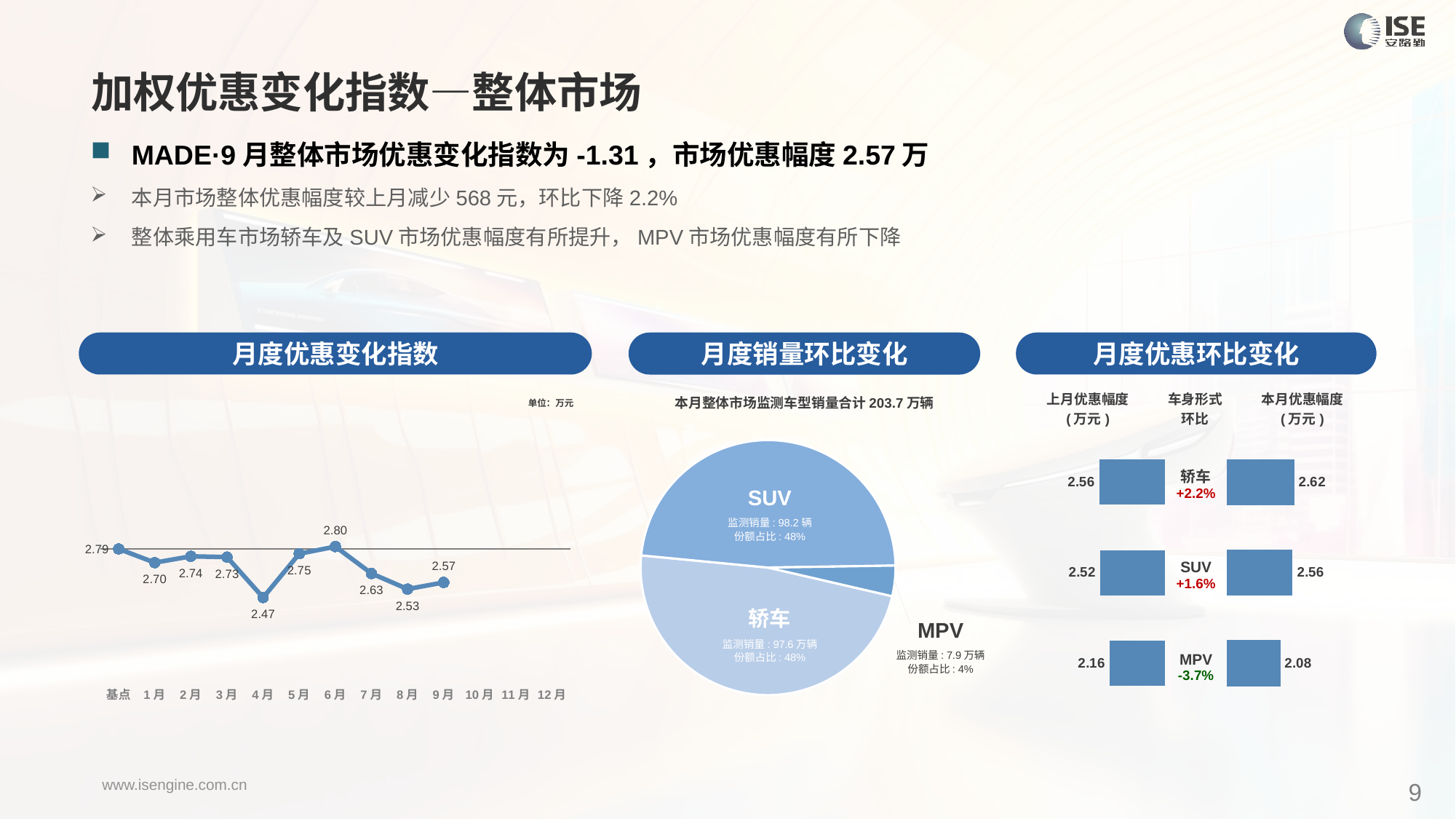

加权优惠变化指数—整体市场
MADE·9月整体市场优惠变化指数为-1.31，市场优惠幅度2.57万
本月市场整体优惠幅度较上月减少568元，环比下降2.2%
整体乘用车市场轿车及SUV市场优惠幅度有所提升，MPV市场优惠幅度有所下降
月度优惠变化指数

月度优惠环比变化

月度销量环比变化

本月整体市场监测车型销量合计203.7万辆

### Chart

| Category | 车身市场 |
|---|---|
| 轿车 | 975846.0 |
| SUV | 982070.0 |
| MPV | 78592.0 |
SUV
监测销量: 98.2辆
份额占比: 48%
轿车
监测销量: 97.6万辆
份额占比: 48%
MPV
监测销量: 7.9万辆
份额占比: 4%

### Chart

| Category | Y2024 |
|---|---|
| 基点 | 0.0 |
| 1月 | -0.5377555543318082 |
| 2月 | -0.2897483590059694 |
| 3月 | -0.32 |
| 4月 | -1.9 |
| 5月 | -0.19 |
| 6月 | 0.09 |
| 7月 | -0.96 |
| 8月 | -1.57 |
| 9月 | -1.31 |
| 10月 | None |
| 11月 | None |
| 12月 | None |
| 上月优惠幅度 (万元) | 车身形式 环比 | 本月优惠幅度 (万元) |
| --- | --- | --- |
单位：万元
| 轿车 +2.2% |
| --- |
| SUV +1.6% |
| MPV -3.7% |

### Chart

| Category | 成交均价 |
|---|---|
| 轿车 | 2.56 |
| SUV | 2.52 |
| MPV | 2.16 |

### Chart

| Category | 成交均价 |
|---|---|
| 轿车 | 2.62 |
| SUV | 2.56 |
| MPV | 2.08 |
SUV
监测销量: 90.5万辆
份额占比: 48%
轿车
监测销量: 89.1万辆
份额占比: 48%
9